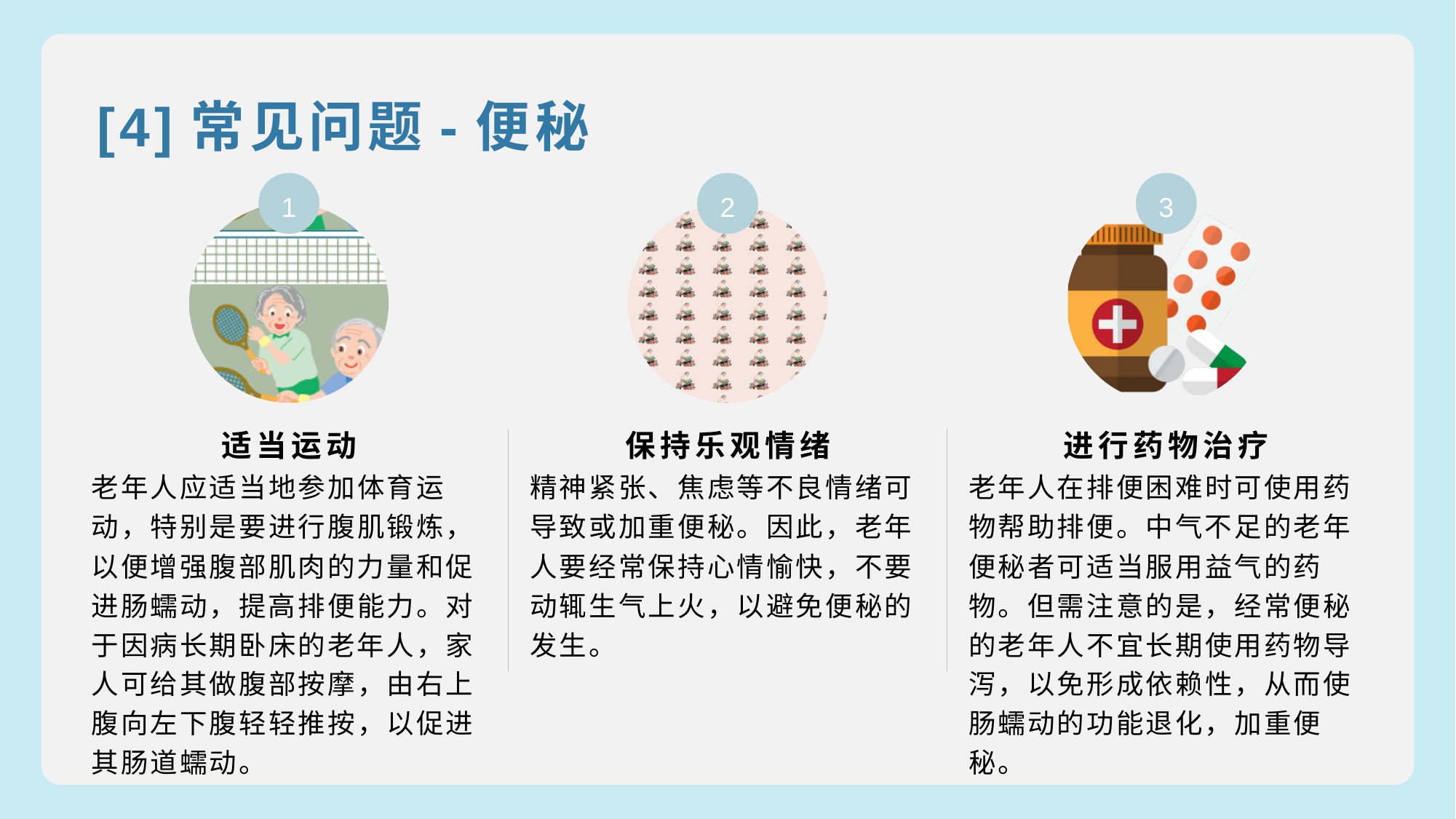

[4]常见问题-便秘
1
2
3

适当运动
老年人应适当地参加体育运动，特别是要进行腹肌锻炼，以便增强腹部肌肉的力量和促进肠蠕动，提高排便能力。对于因病长期卧床的老年人，家人可给其做腹部按摩，由右上腹向左下腹轻轻推按，以促进其肠道蠕动。
保持乐观情绪
精神紧张、焦虑等不良情绪可导致或加重便秘。因此，老年人要经常保持心情愉快，不要动辄生气上火，以避免便秘的发生。
进行药物治疗
老年人在排便困难时可使用药物帮助排便。中气不足的老年便秘者可适当服用益气的药物。但需注意的是，经常便秘的老年人不宜长期使用药物导泻，以免形成依赖性，从而使肠蠕动的功能退化，加重便秘。